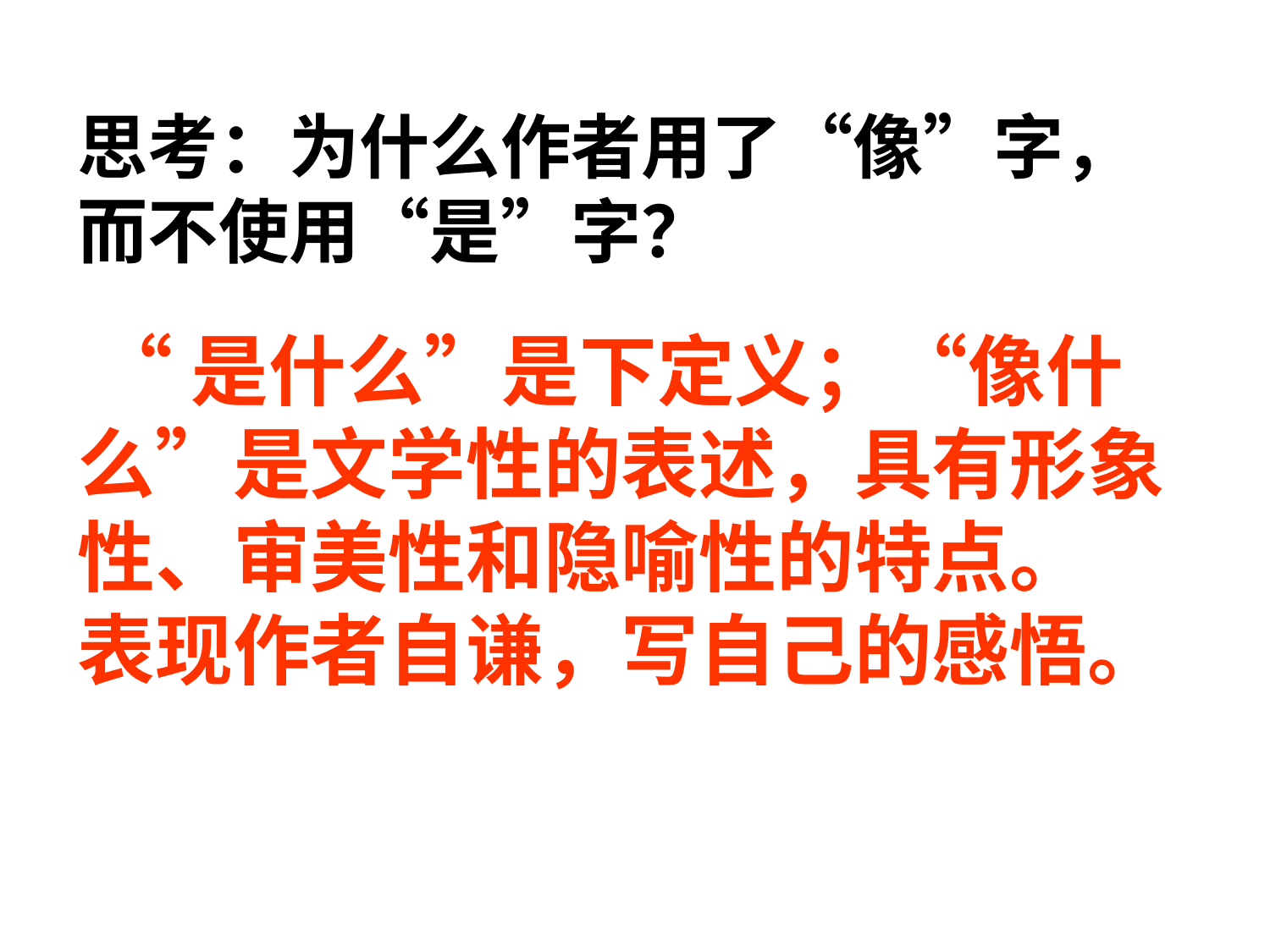

思考：为什么作者用了“像”字，而不使用“是”字？
 “是什么”是下定义；“像什么”是文学性的表述，具有形象性、审美性和隐喻性的特点。 表现作者自谦，写自己的感悟。